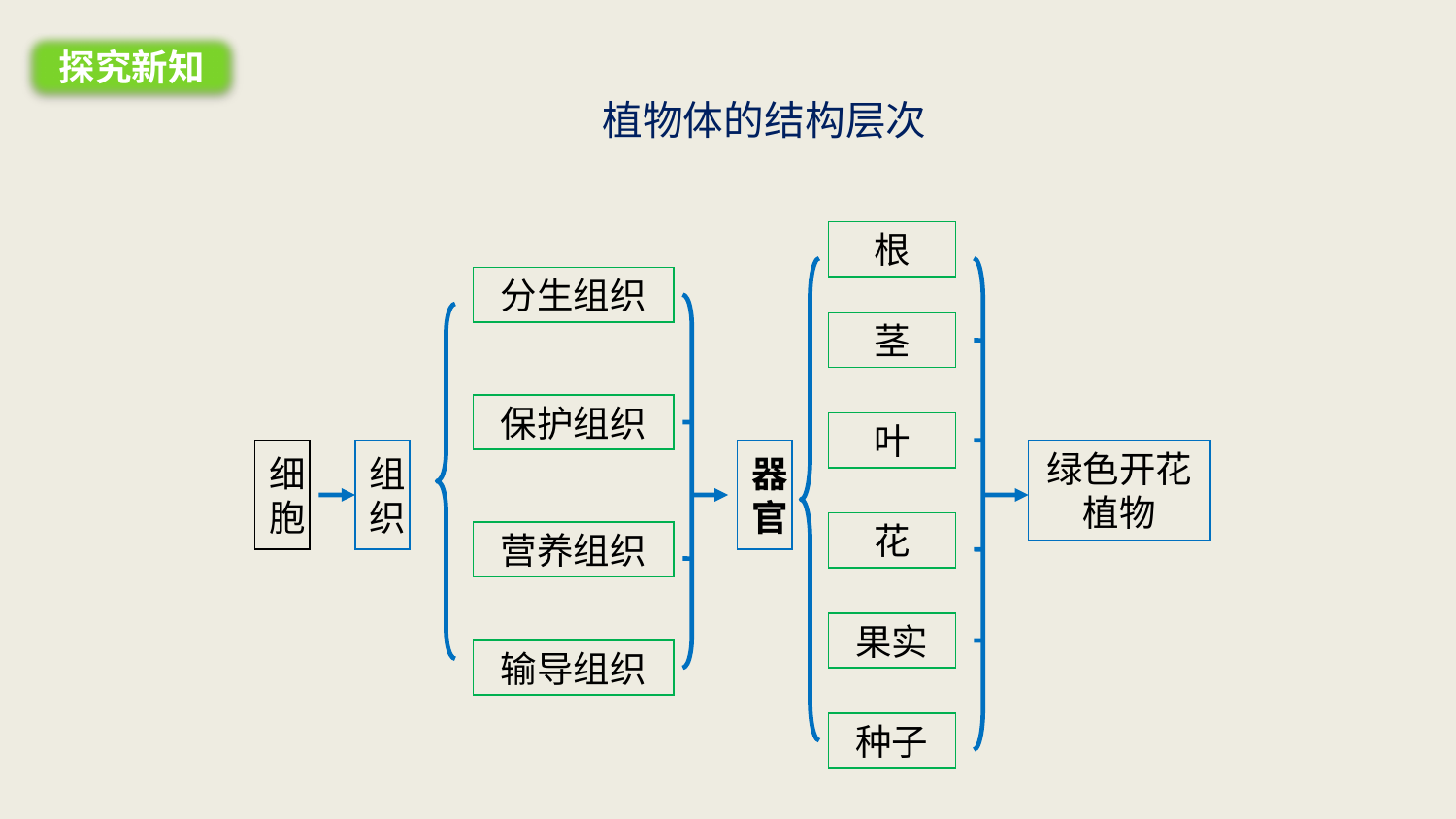

探究新知
植物体的结构层次

根

分生组织

茎

保护组织

叶

细胞
组织

器官

绿色开花植物

花

营养组织

果实

输导组织

种子